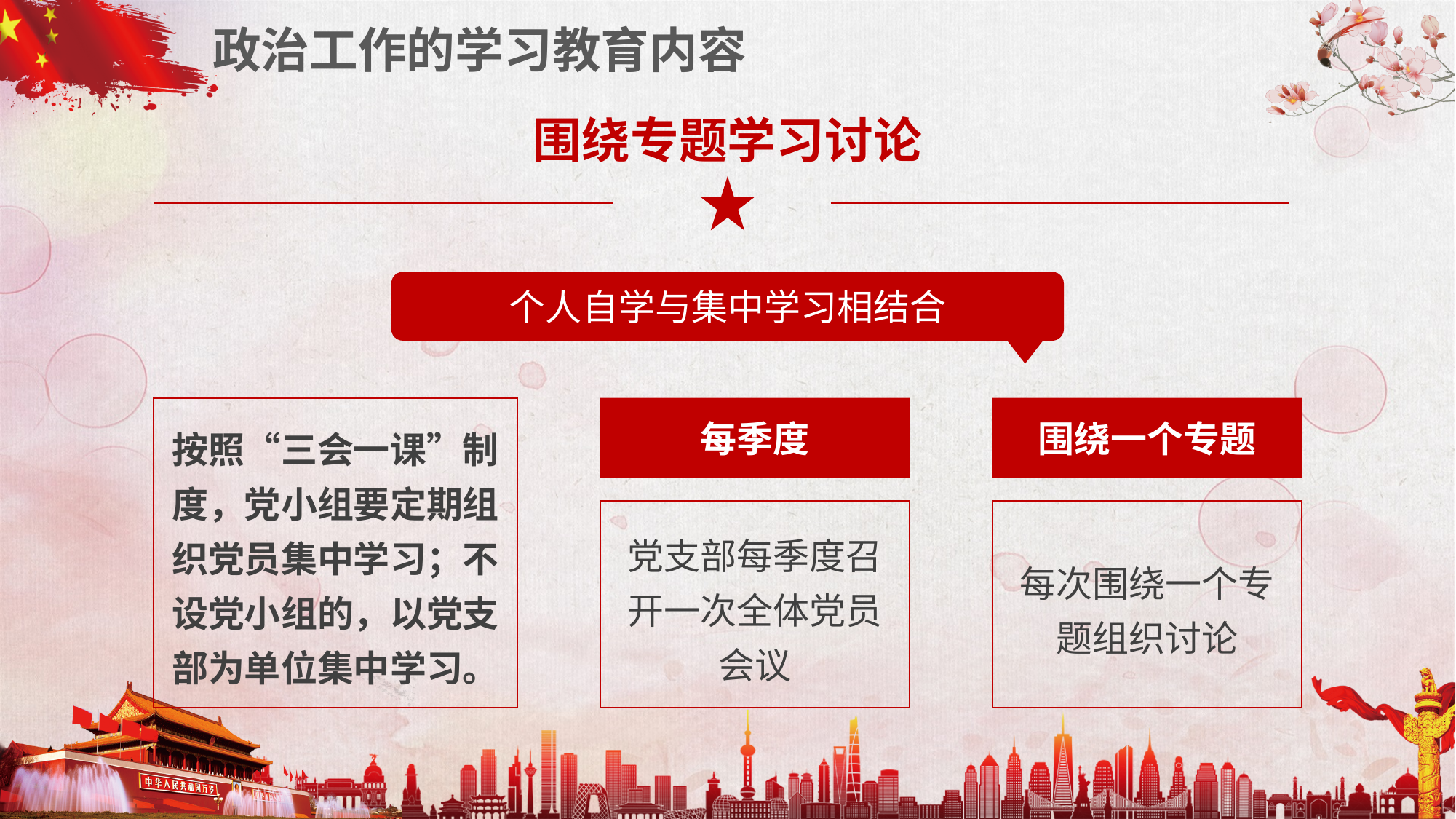

政治工作的学习教育内容
围绕专题学习讨论

个人自学与集中学习相结合

按照“三会一课”制度，党小组要定期组织党员集中学习；不设党小组的，以党支部为单位集中学习。
每季度
党支部每季度召开一次全体党员会议
围绕一个专题
每次围绕一个专题组织讨论